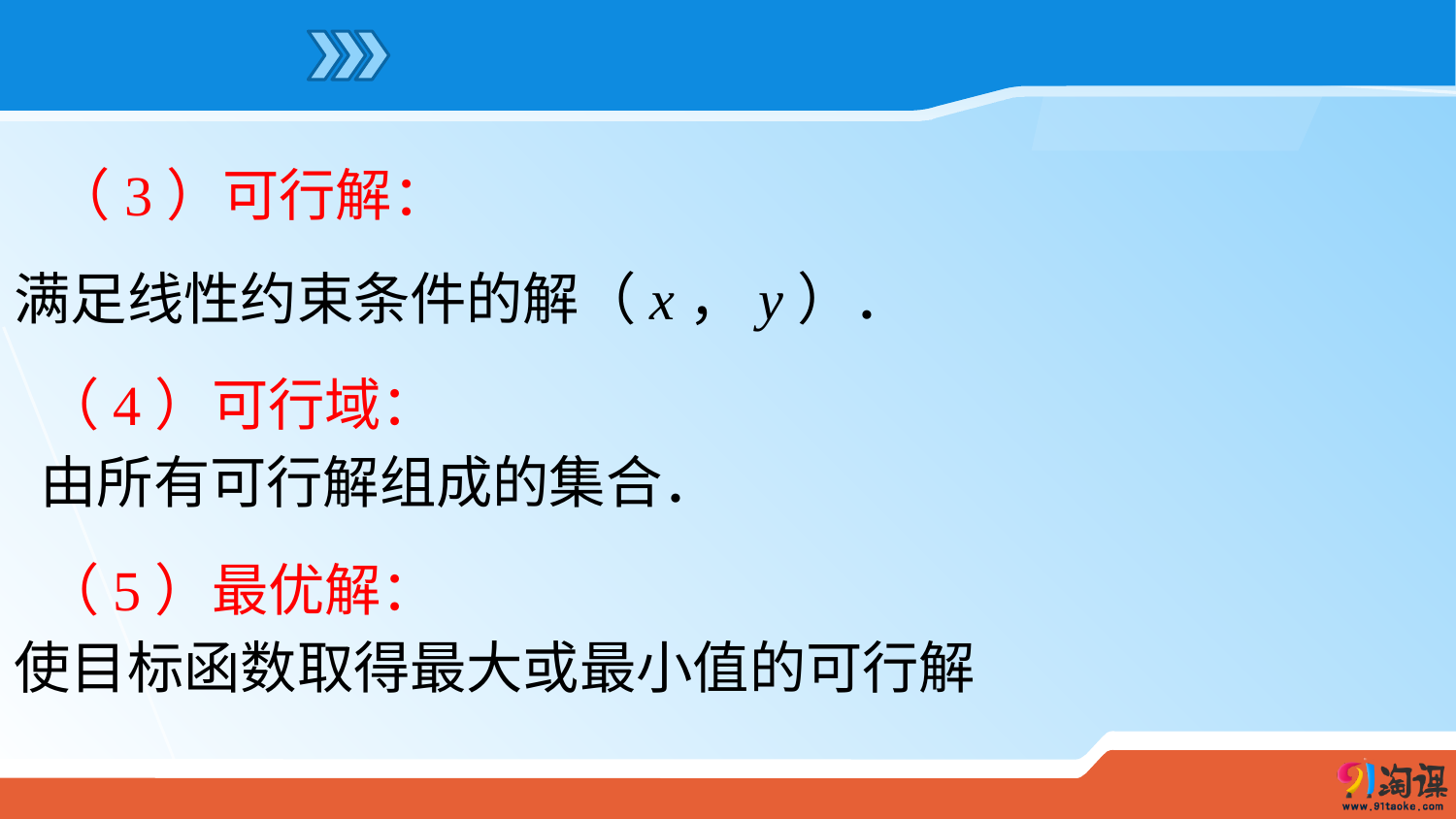

（3）可行解：
满足线性约束条件的解（x，y）．
（4）可行域：
 由所有可行解组成的集合．
（5）最优解：
使目标函数取得最大或最小值的可行解